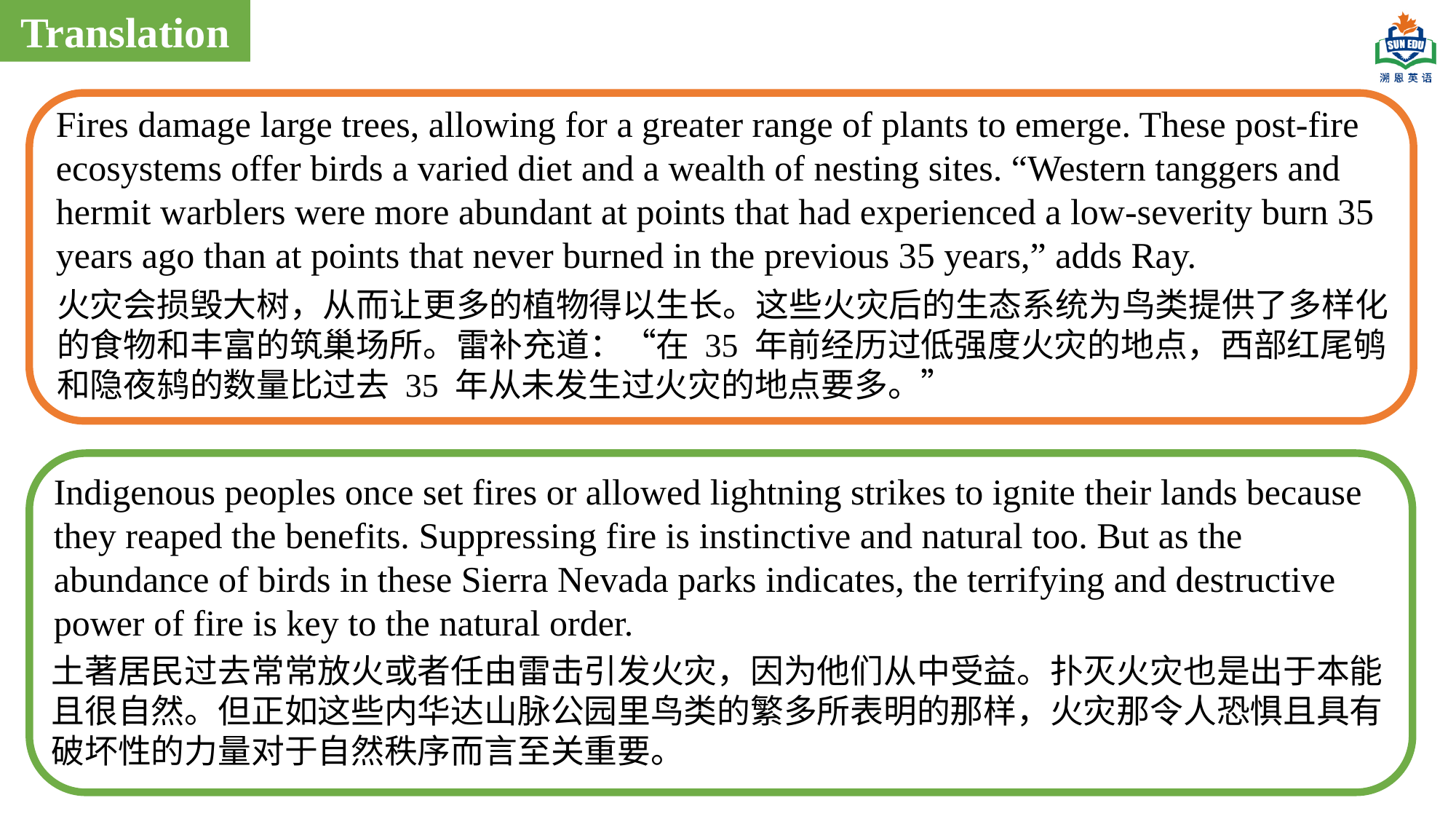

Translation

Fires damage large trees, allowing for a greater range of plants to emerge. These post-fire ecosystems offer birds a varied diet and a wealth of nesting sites. “Western tanggers and hermit warblers were more abundant at points that had experienced a low-severity burn 35 years ago than at points that never burned in the previous 35 years,” adds Ray.

火灾会损毁大树，从而让更多的植物得以生长。这些火灾后的生态系统为鸟类提供了多样化的食物和丰富的筑巢场所。雷补充道：“在 35 年前经历过低强度火灾的地点，西部红尾鸲和隐夜鸫的数量比过去 35 年从未发生过火灾的地点要多。”

Indigenous peoples once set fires or allowed lightning strikes to ignite their lands because they reaped the benefits. Suppressing fire is instinctive and natural too. But as the abundance of birds in these Sierra Nevada parks indicates, the terrifying and destructive power of fire is key to the natural order.

土著居民过去常常放火或者任由雷击引发火灾，因为他们从中受益。扑灭火灾也是出于本能且很自然。但正如这些内华达山脉公园里鸟类的繁多所表明的那样，火灾那令人恐惧且具有破坏性的力量对于自然秩序而言至关重要。